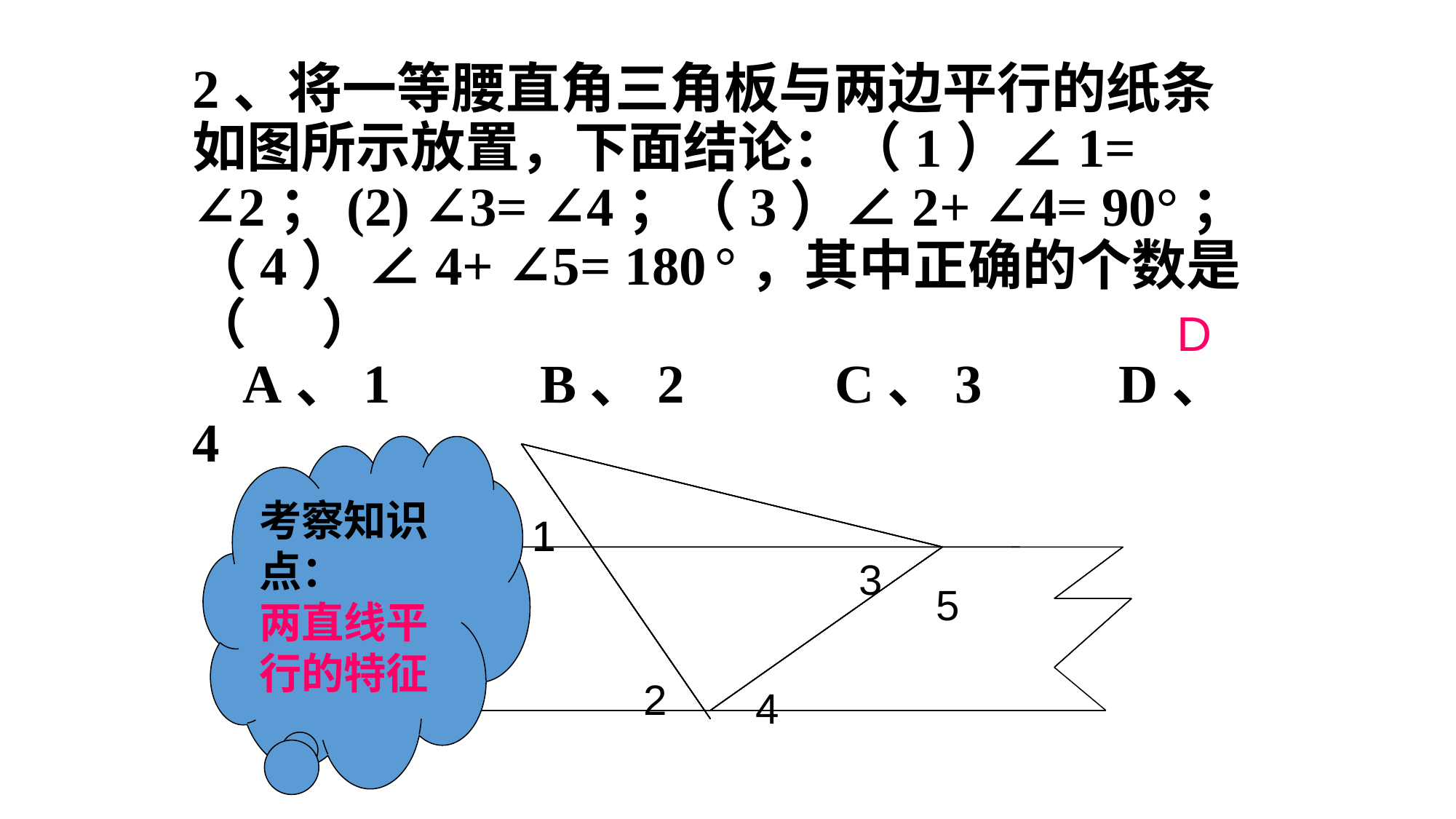

# 2、将一等腰直角三角板与两边平行的纸条如图所示放置，下面结论：（1）∠1= ∠2；(2) ∠3= ∠4；（3）∠2+ ∠4= 90°；（4） ∠4+ ∠5= 180 °，其中正确的个数是（      ） A、1           B、2           C、3          D、4
D
考察知识点：
两直线平行的特征

1
1
1

3

5

2

4